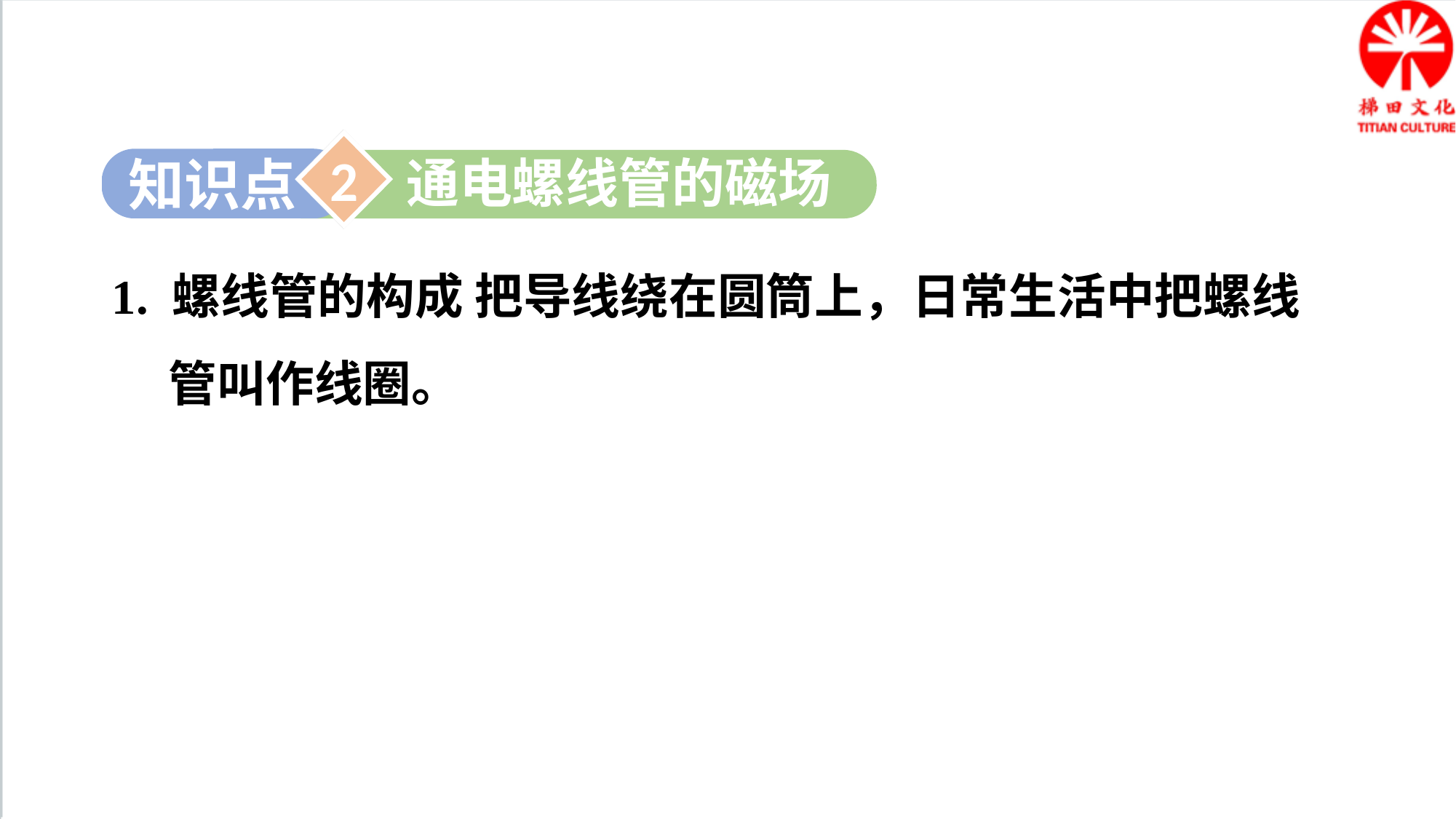

2
通电螺线管的磁场
知识点

1. 螺线管的构成 把导线绕在圆筒上，日常生活中把螺线管叫作线圈。